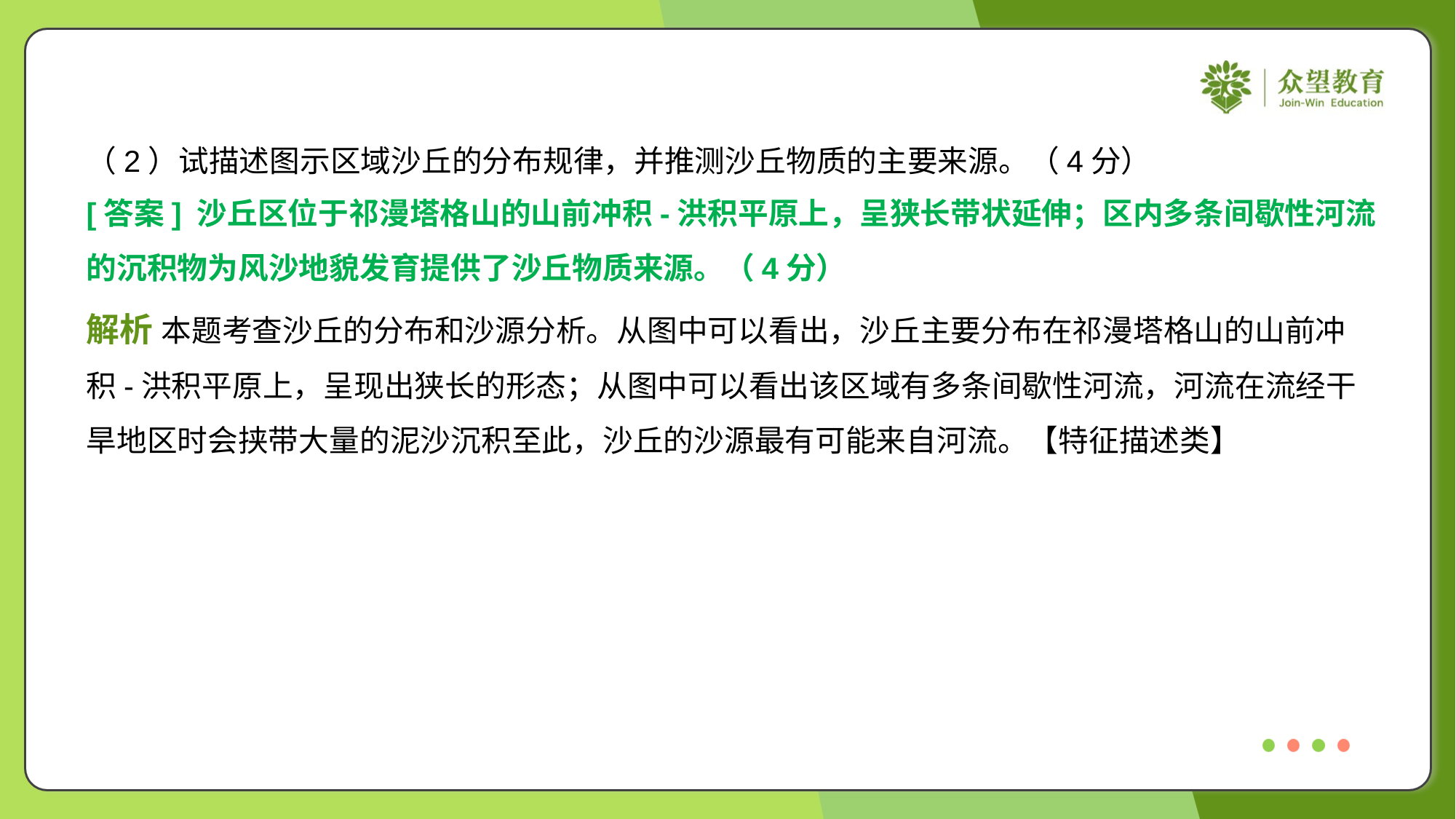

（2）试描述图示区域沙丘的分布规律，并推测沙丘物质的主要来源。（4分）
[答案] 沙丘区位于祁漫塔格山的山前冲积-洪积平原上，呈狭长带状延伸；区内多条间歇性河流
的沉积物为风沙地貌发育提供了沙丘物质来源。（4分）
解析 本题考查沙丘的分布和沙源分析。从图中可以看出，沙丘主要分布在祁漫塔格山的山前冲
积-洪积平原上，呈现出狭长的形态；从图中可以看出该区域有多条间歇性河流，河流在流经干
旱地区时会挟带大量的泥沙沉积至此，沙丘的沙源最有可能来自河流。【特征描述类】